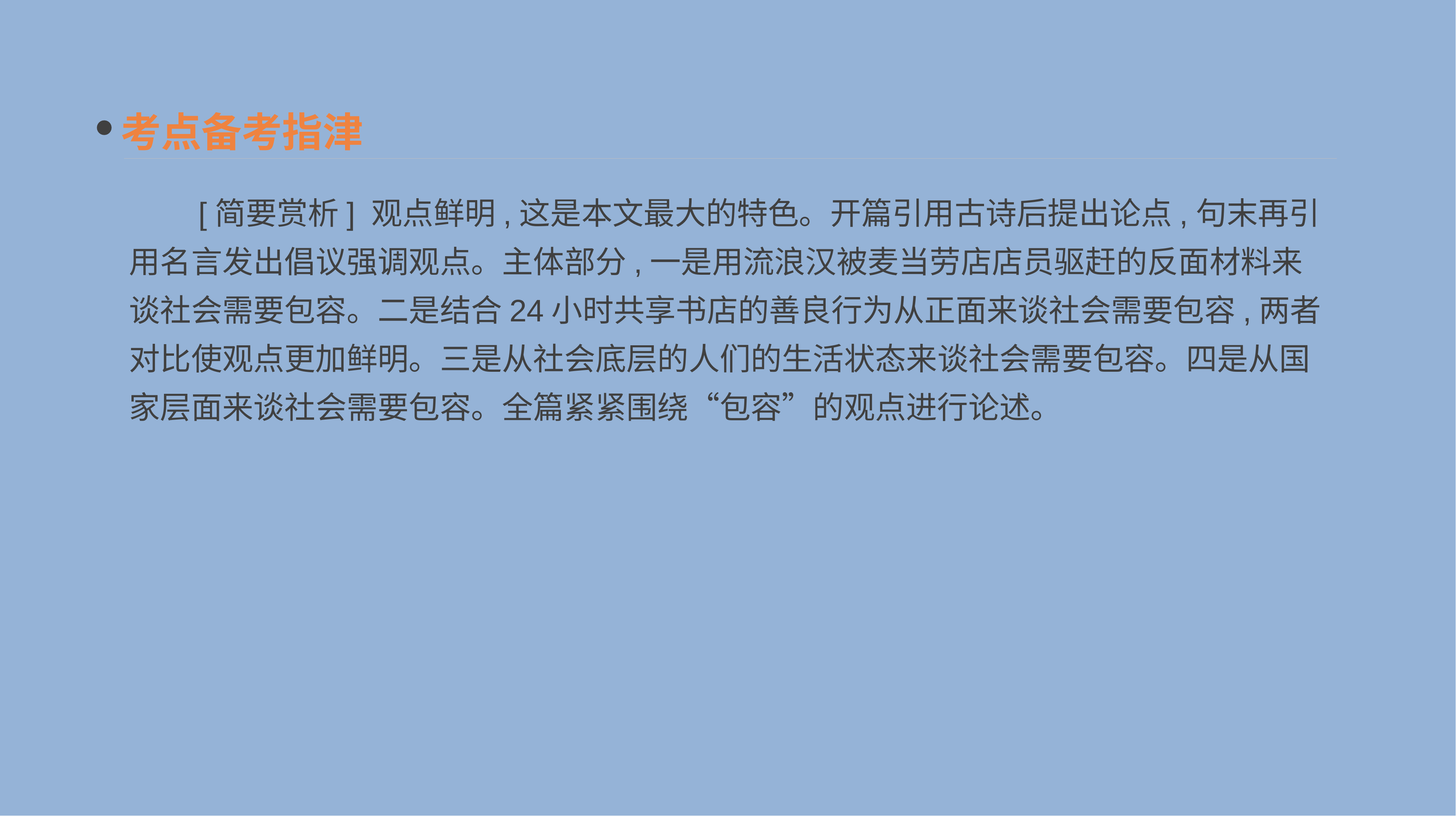

考点备考指津

　　[简要赏析] 观点鲜明,这是本文最大的特色。开篇引用古诗后提出论点,句末再引用名言发出倡议强调观点。主体部分,一是用流浪汉被麦当劳店店员驱赶的反面材料来谈社会需要包容。二是结合24小时共享书店的善良行为从正面来谈社会需要包容,两者对比使观点更加鲜明。三是从社会底层的人们的生活状态来谈社会需要包容。四是从国家层面来谈社会需要包容。全篇紧紧围绕“包容”的观点进行论述。